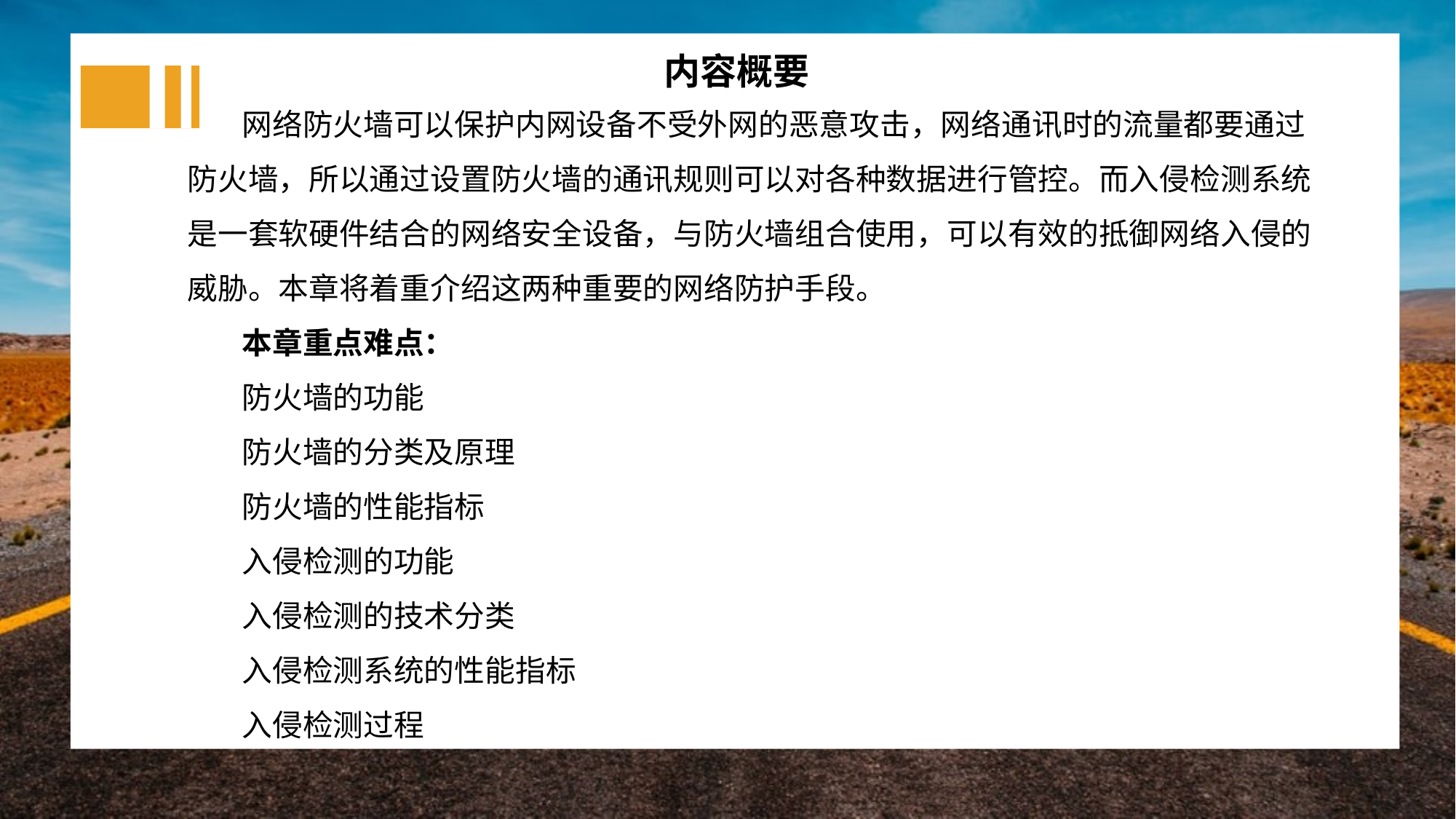

内容概要

网络防火墙可以保护内网设备不受外网的恶意攻击，网络通讯时的流量都要通过防火墙，所以通过设置防火墙的通讯规则可以对各种数据进行管控。而入侵检测系统是一套软硬件结合的网络安全设备，与防火墙组合使用，可以有效的抵御网络入侵的威胁。本章将着重介绍这两种重要的网络防护手段。
本章重点难点：
防火墙的功能
防火墙的分类及原理
防火墙的性能指标
入侵检测的功能
入侵检测的技术分类
入侵检测系统的性能指标
入侵检测过程